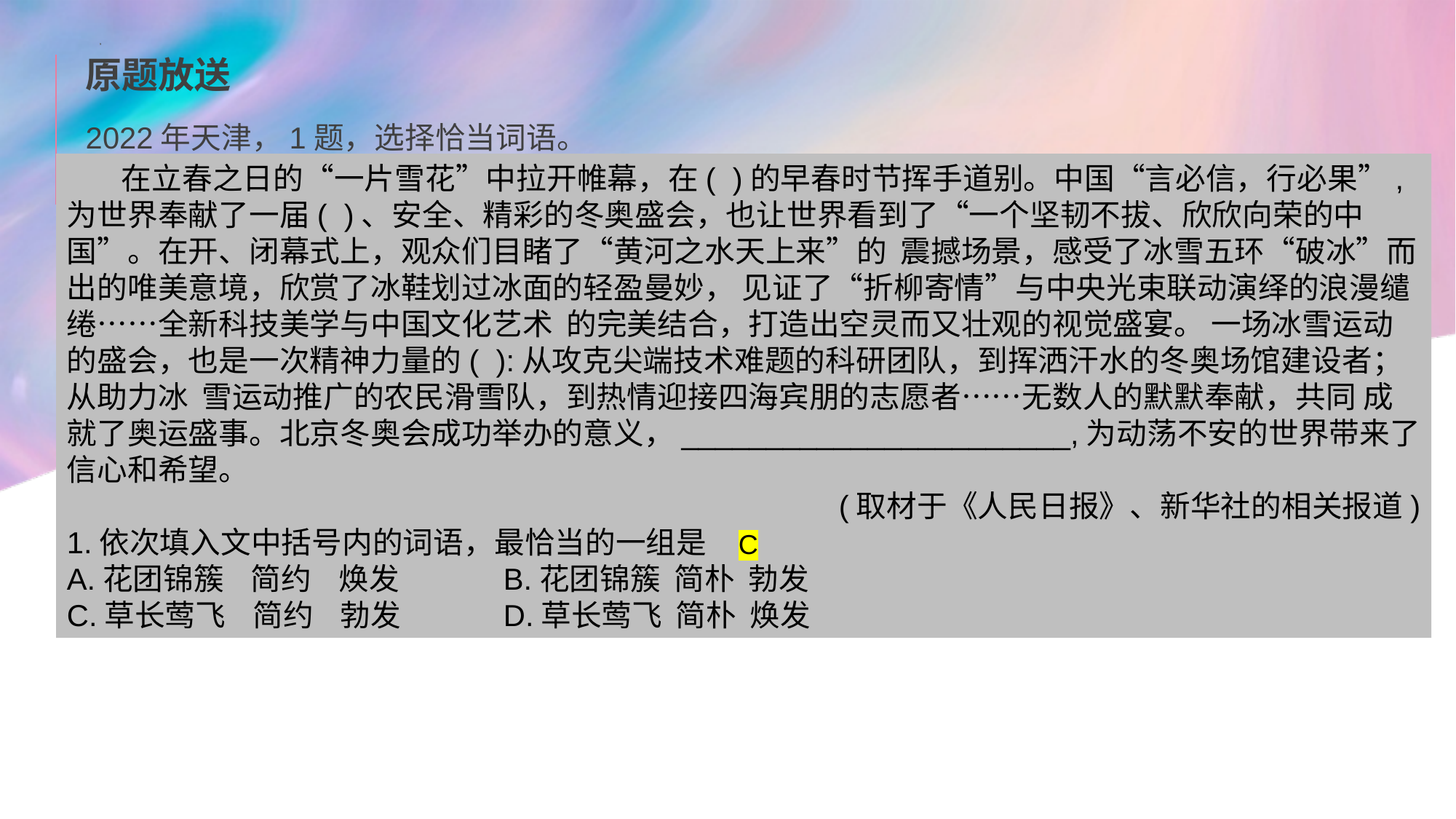

原题放送
2022年天津，1题，选择恰当词语。
在立春之日的“一片雪花”中拉开帷幕，在(  )的早春时节挥手道别。中国“言必信，行必果”,为世界奉献了一届(  )、安全、精彩的冬奥盛会，也让世界看到了“一个坚韧不拔、欣欣向荣的中国”。在开、闭幕式上，观众们目睹了“黄河之水天上来”的  震撼场景，感受了冰雪五环“破冰”而出的唯美意境，欣赏了冰鞋划过冰面的轻盈曼妙， 见证了“折柳寄情”与中央光束联动演绎的浪漫缱绻……全新科技美学与中国文化艺术  的完美结合，打造出空灵而又壮观的视觉盛宴。 一场冰雪运动的盛会，也是一次精神力量的(  ):从攻克尖端技术难题的科研团队，到挥洒汗水的冬奥场馆建设者；从助力冰  雪运动推广的农民滑雪队，到热情迎接四海宾朋的志愿者……无数人的默默奉献，共同 成就了奥运盛事。北京冬奥会成功举办的意义，_______________________,为动荡不安的世界带来了信心和希望。
(取材于《人民日报》、新华社的相关报道)
1.依次填入文中括号内的词语，最恰当的一组是
A.花团锦簇    简约    焕发	B.花团锦簇  简朴  勃发
C.草长莺飞    简约    勃发	D.草长莺飞  简朴  焕发
C